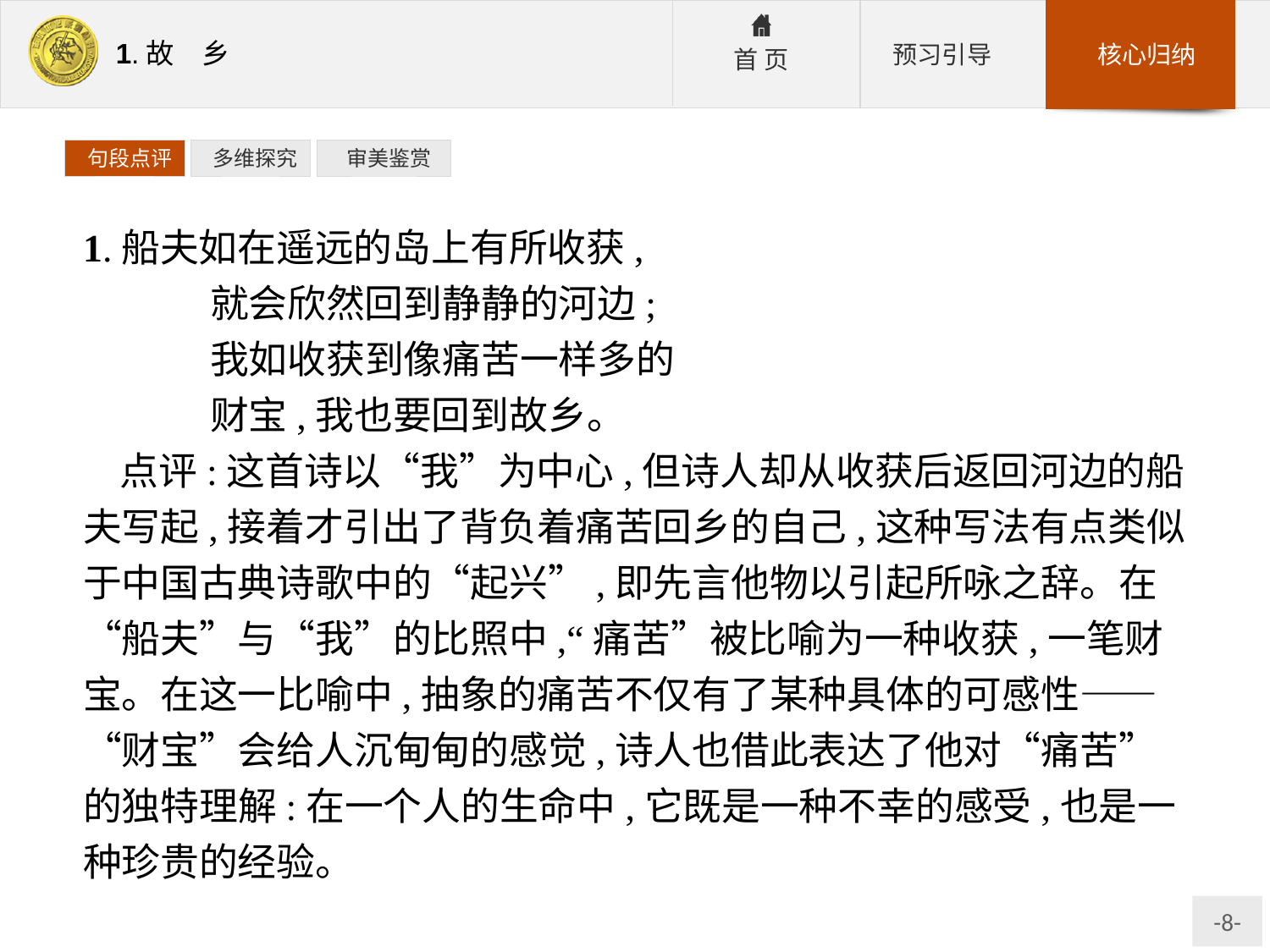

句段点评
 多维探究
 审美鉴赏
1.船夫如在遥远的岛上有所收获,
	就会欣然回到静静的河边;
	我如收获到像痛苦一样多的
	财宝,我也要回到故乡。
点评:这首诗以“我”为中心,但诗人却从收获后返回河边的船夫写起,接着才引出了背负着痛苦回乡的自己,这种写法有点类似于中国古典诗歌中的“起兴”,即先言他物以引起所咏之辞。在“船夫”与“我”的比照中,“痛苦”被比喻为一种收获,一笔财宝。在这一比喻中,抽象的痛苦不仅有了某种具体的可感性——“财宝”会给人沉甸甸的感觉,诗人也借此表达了他对“痛苦”的独特理解:在一个人的生命中,它既是一种不幸的感受,也是一种珍贵的经验。